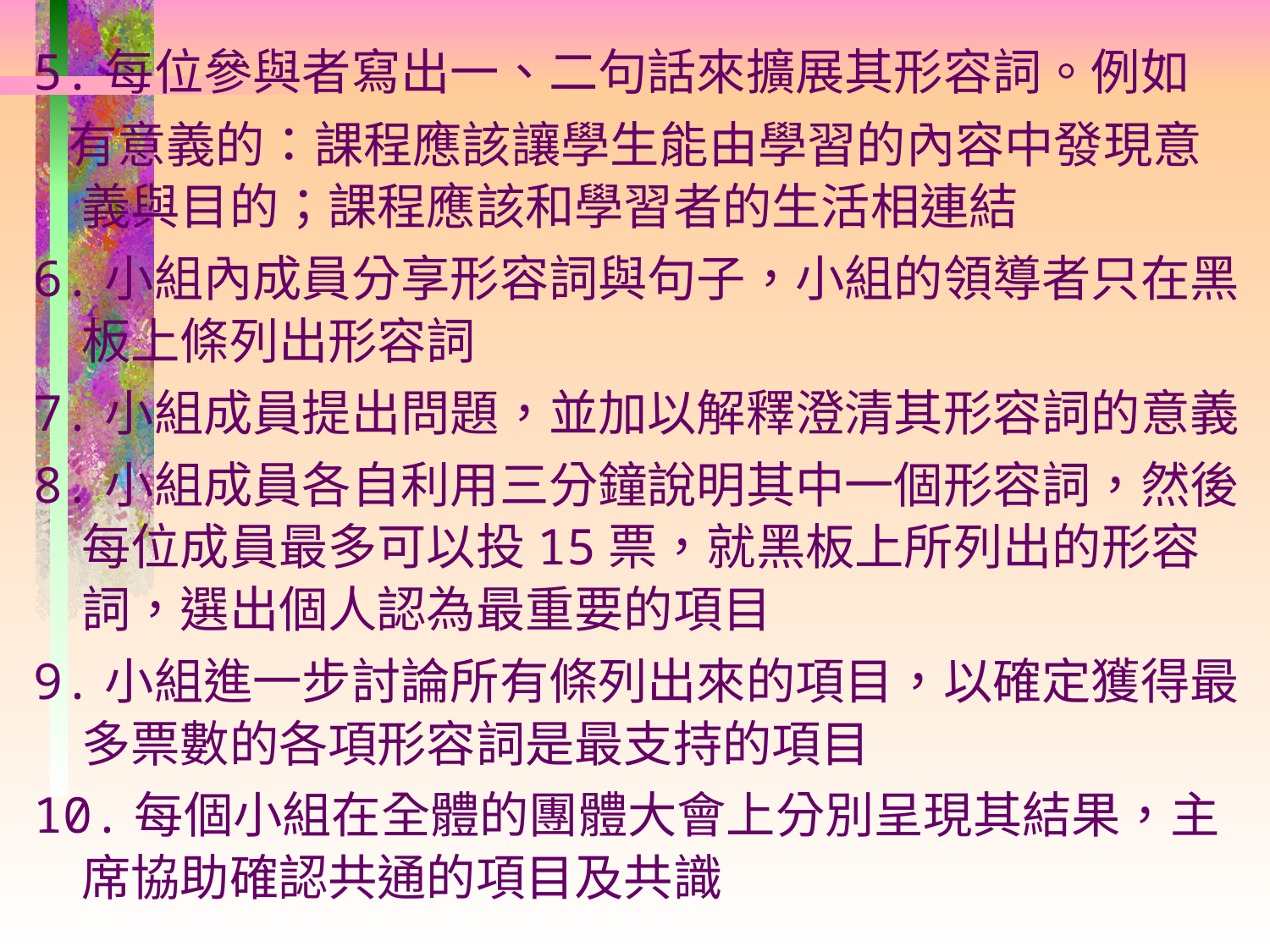

5.每位參與者寫出一、二句話來擴展其形容詞。例如
  有意義的：課程應該讓學生能由學習的內容中發現意義與目的；課程應該和學習者的生活相連結
6.小組內成員分享形容詞與句子，小組的領導者只在黑板上條列出形容詞
7.小組成員提出問題，並加以解釋澄清其形容詞的意義
8.小組成員各自利用三分鐘說明其中一個形容詞，然後每位成員最多可以投15票，就黑板上所列出的形容詞，選出個人認為最重要的項目
9.小組進一步討論所有條列出來的項目，以確定獲得最多票數的各項形容詞是最支持的項目
10.每個小組在全體的團體大會上分別呈現其結果，主席協助確認共通的項目及共識